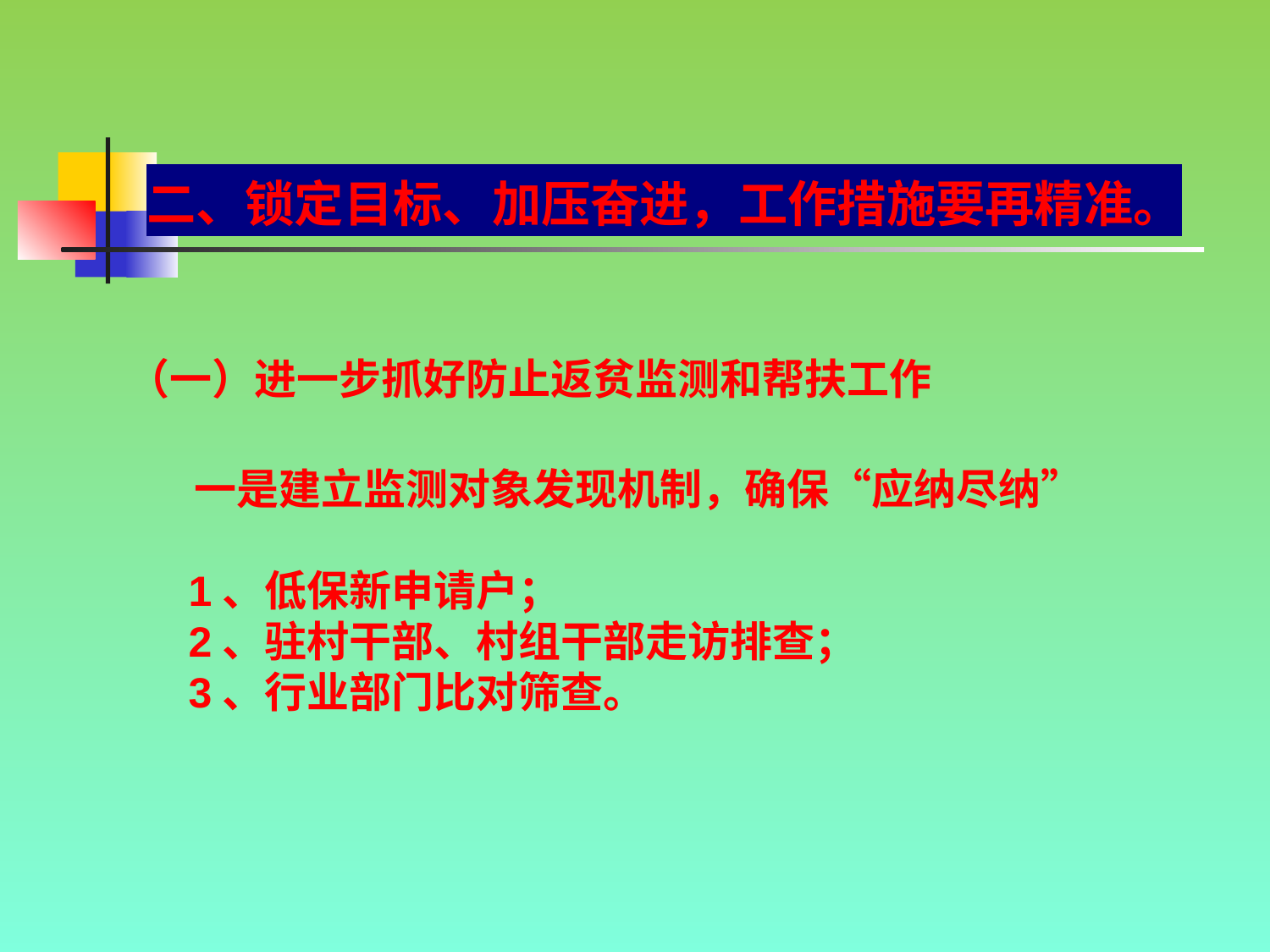

二、锁定目标、加压奋进，工作措施要再精准。
（一）进一步抓好防止返贫监测和帮扶工作

       一是建立监测对象发现机制，确保“应纳尽纳”

      1、低保新申请户；
      2、驻村干部、村组干部走访排查；
      3、行业部门比对筛查。